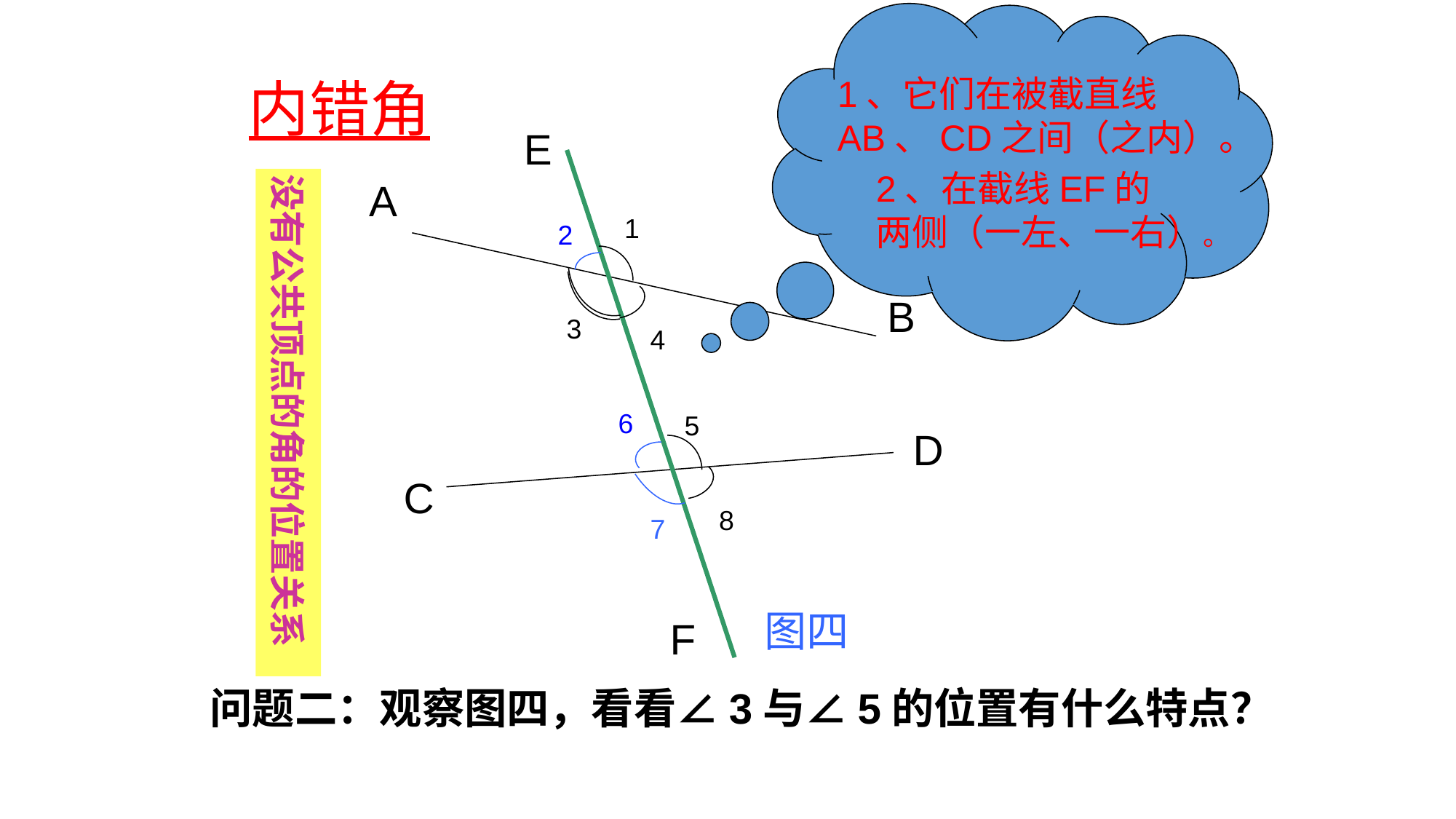

1、它们在被截直线
AB、CD之间（之内）。

2、在截线EF的
两侧（一左、一右）。

内错角
E

F
没有公共顶点的角的位置关系
A

B
1
2

3
5

4
6

D

C

7

8
图四
问题二：观察图四，看看∠3与∠5的位置有什么特点？